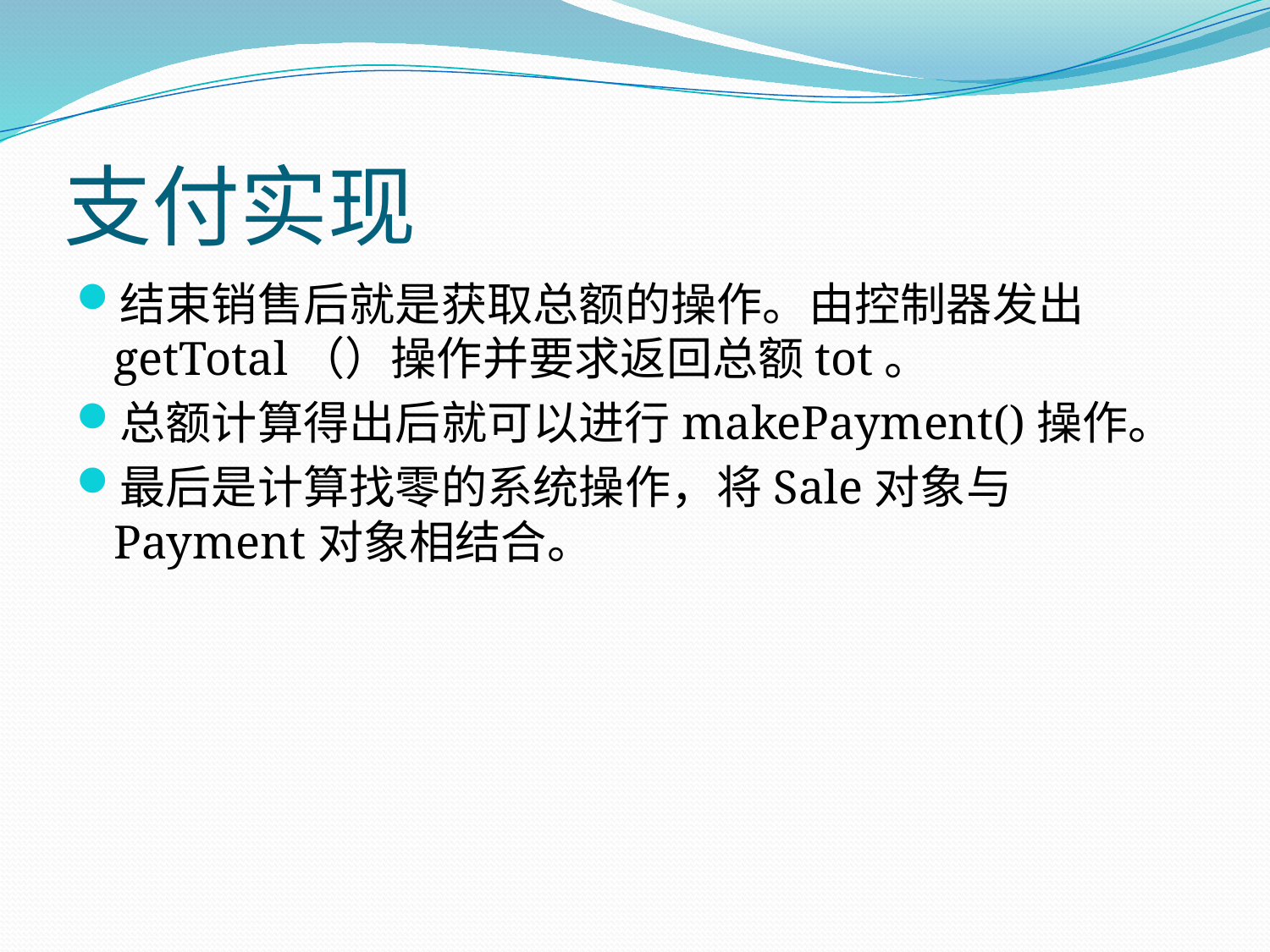

# 支付实现
结束销售后就是获取总额的操作。由控制器发出getTotal（）操作并要求返回总额tot。
总额计算得出后就可以进行makePayment()操作。
最后是计算找零的系统操作，将Sale对象与Payment对象相结合。